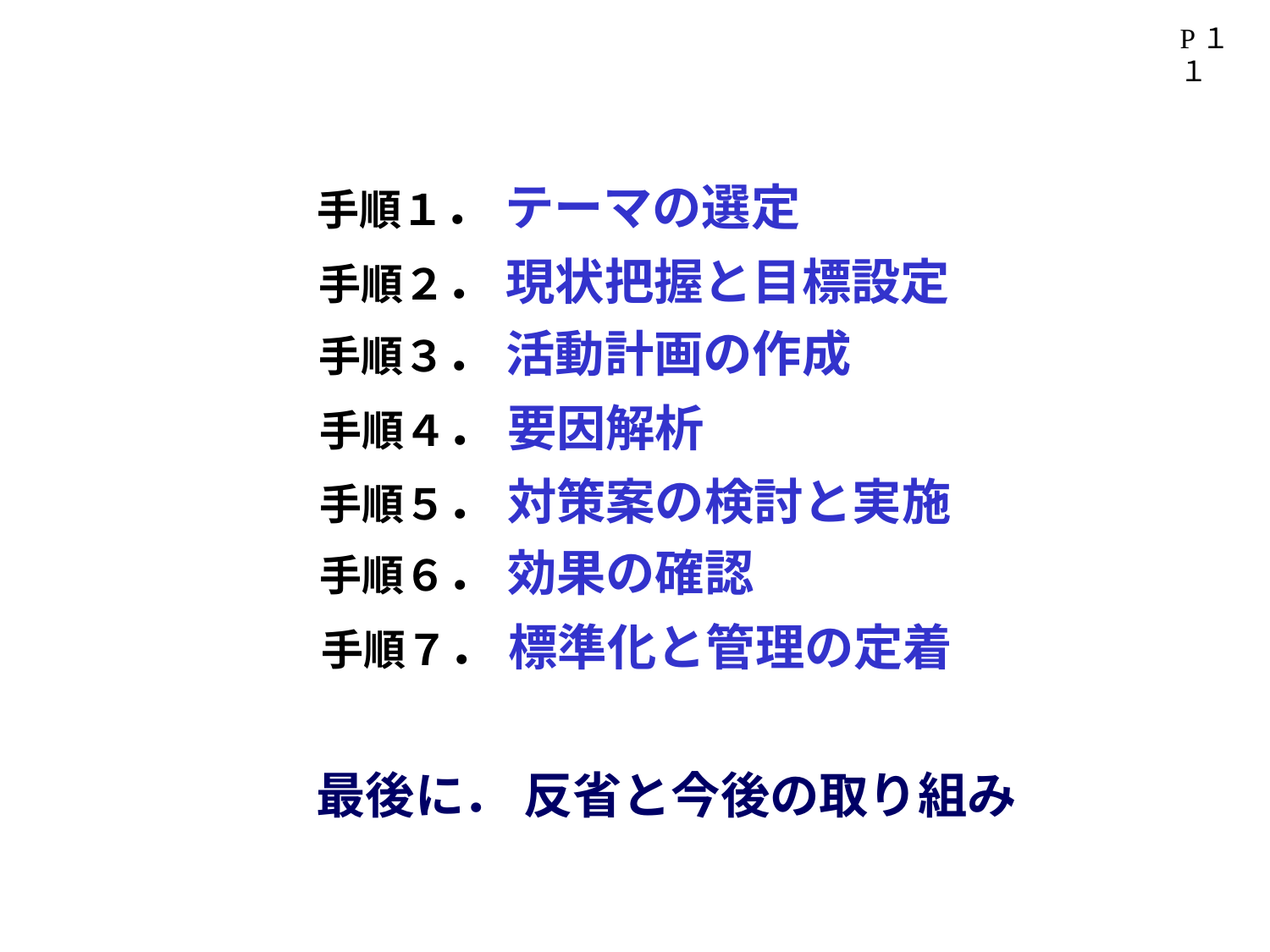

P１１
手順１． テーマの選定
手順２． 現状把握と目標設定
手順３． 活動計画の作成
手順４． 要因解析
手順５． 対策案の検討と実施
手順６． 効果の確認
手順７． 標準化と管理の定着
最後に． 反省と今後の取り組み